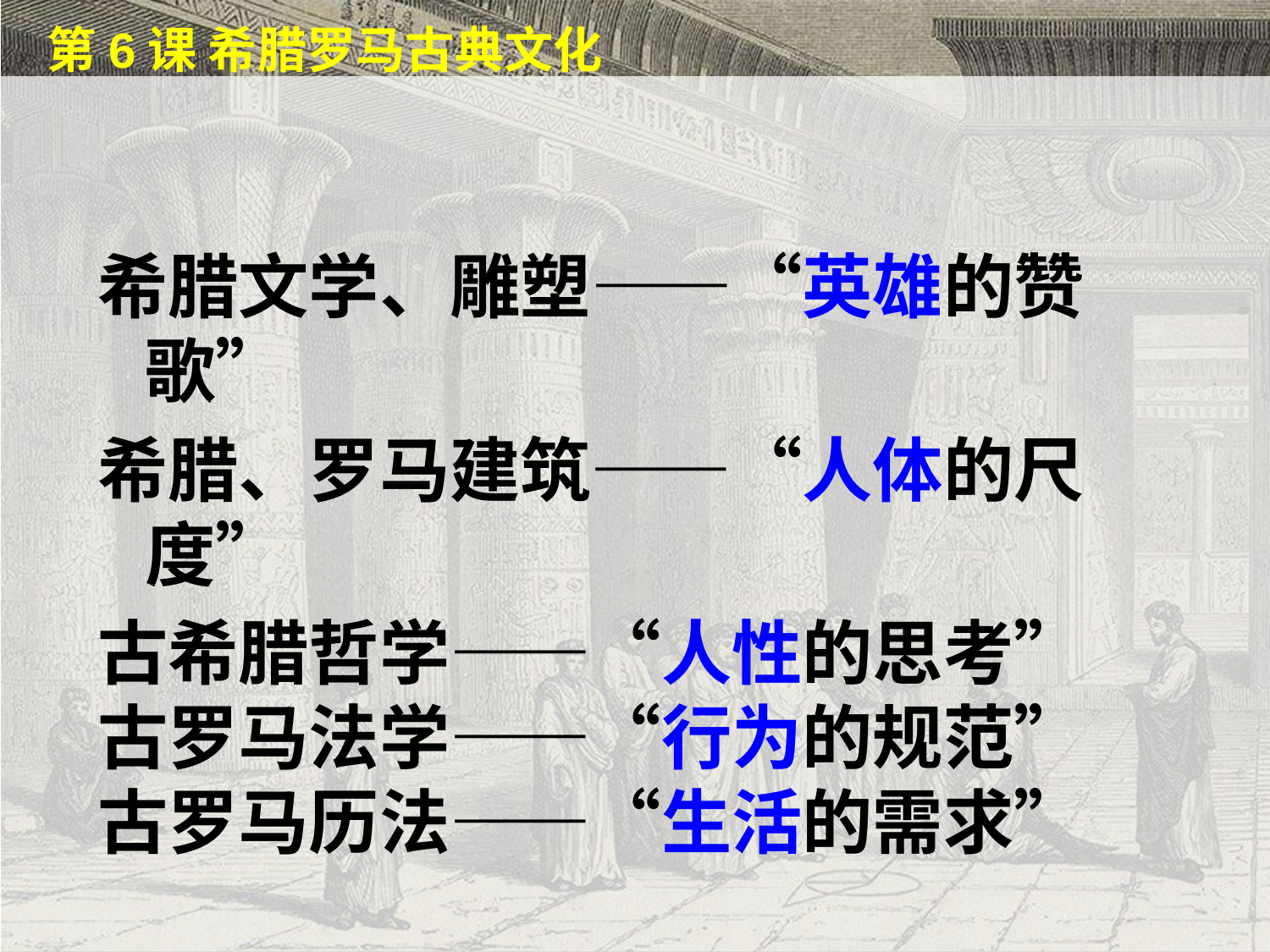

第6课 希腊罗马古典文化
希腊文学、雕塑——“英雄的赞歌”
希腊、罗马建筑——“人体的尺度”
古希腊哲学——“人性的思考”
古罗马法学——“行为的规范”
古罗马历法——“生活的需求”